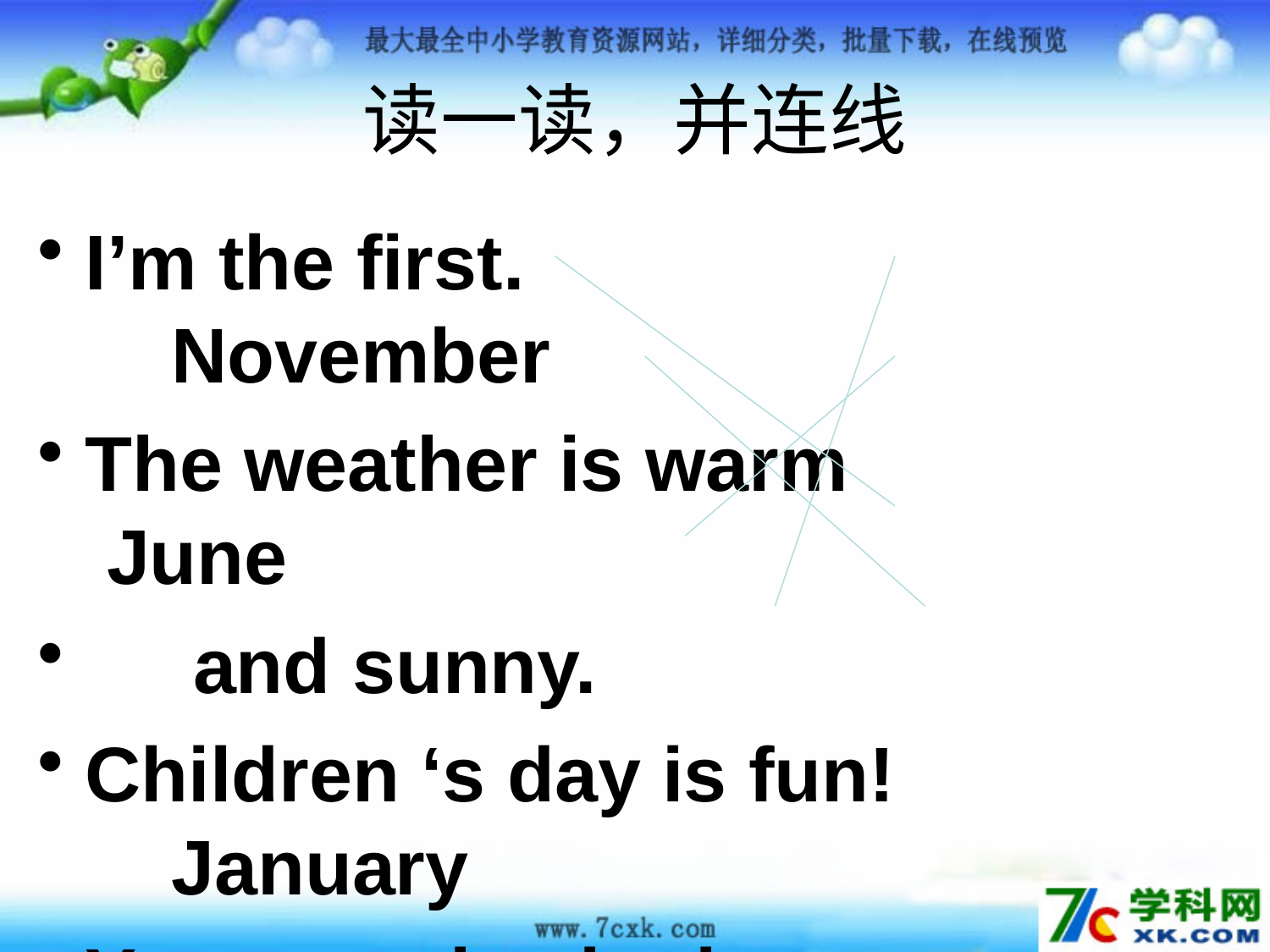

读一读，并连线
I’m the first.                                     November
The weather is warm                   June
     and sunny.
Children ‘s day is fun!                    January
You can play in the snow.              March